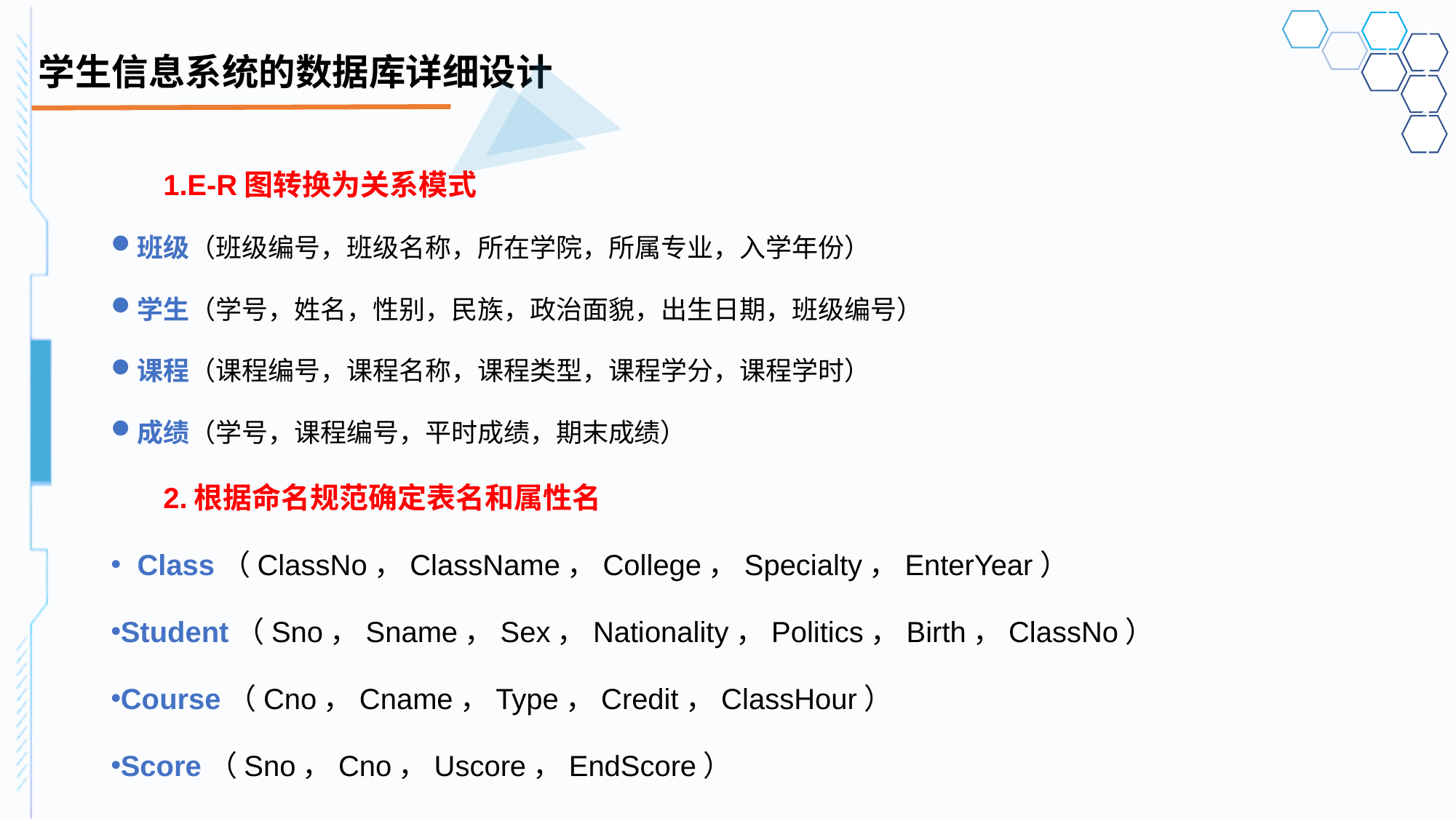

# 学生信息系统的数据库详细设计

1.E-R图转换为关系模式
班级（班级编号，班级名称，所在学院，所属专业，入学年份）
学生（学号，姓名，性别，民族，政治面貌，出生日期，班级编号）
课程（课程编号，课程名称，课程类型，课程学分，课程学时）
成绩（学号，课程编号，平时成绩，期末成绩）
2.根据命名规范确定表名和属性名
Class（ClassNo，ClassName，College，Specialty，EnterYear）
Student（Sno，Sname，Sex，Nationality，Politics，Birth，ClassNo）
Course（Cno，Cname，Type，Credit，ClassHour）
Score（Sno，Cno，Uscore，EndScore）